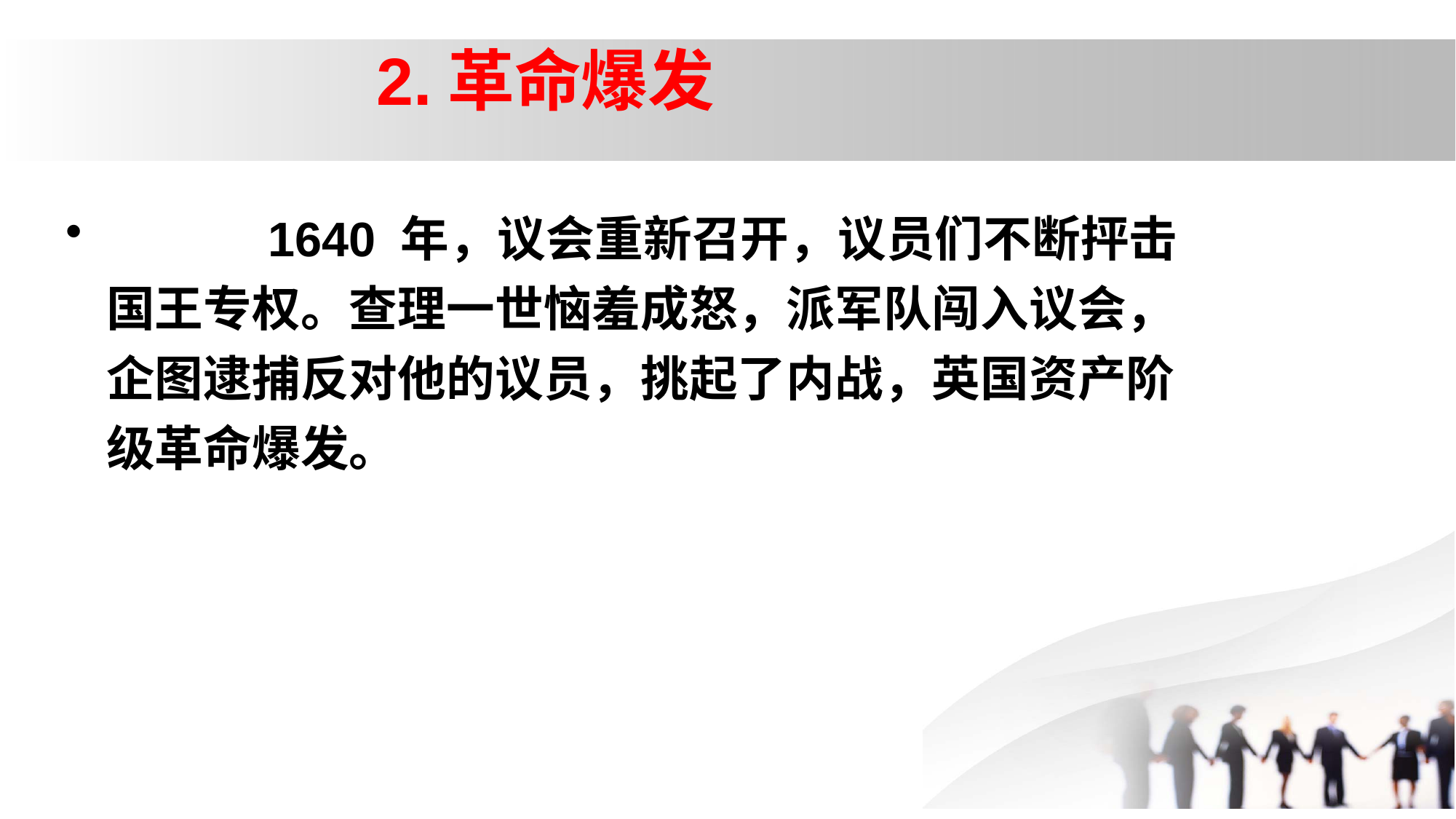

# 2.革命爆发
            1640 年，议会重新召开，议员们不断抨击国王专权。查理一世恼羞成怒，派军队闯入议会，企图逮捕反对他的议员，挑起了内战，英国资产阶级革命爆发。